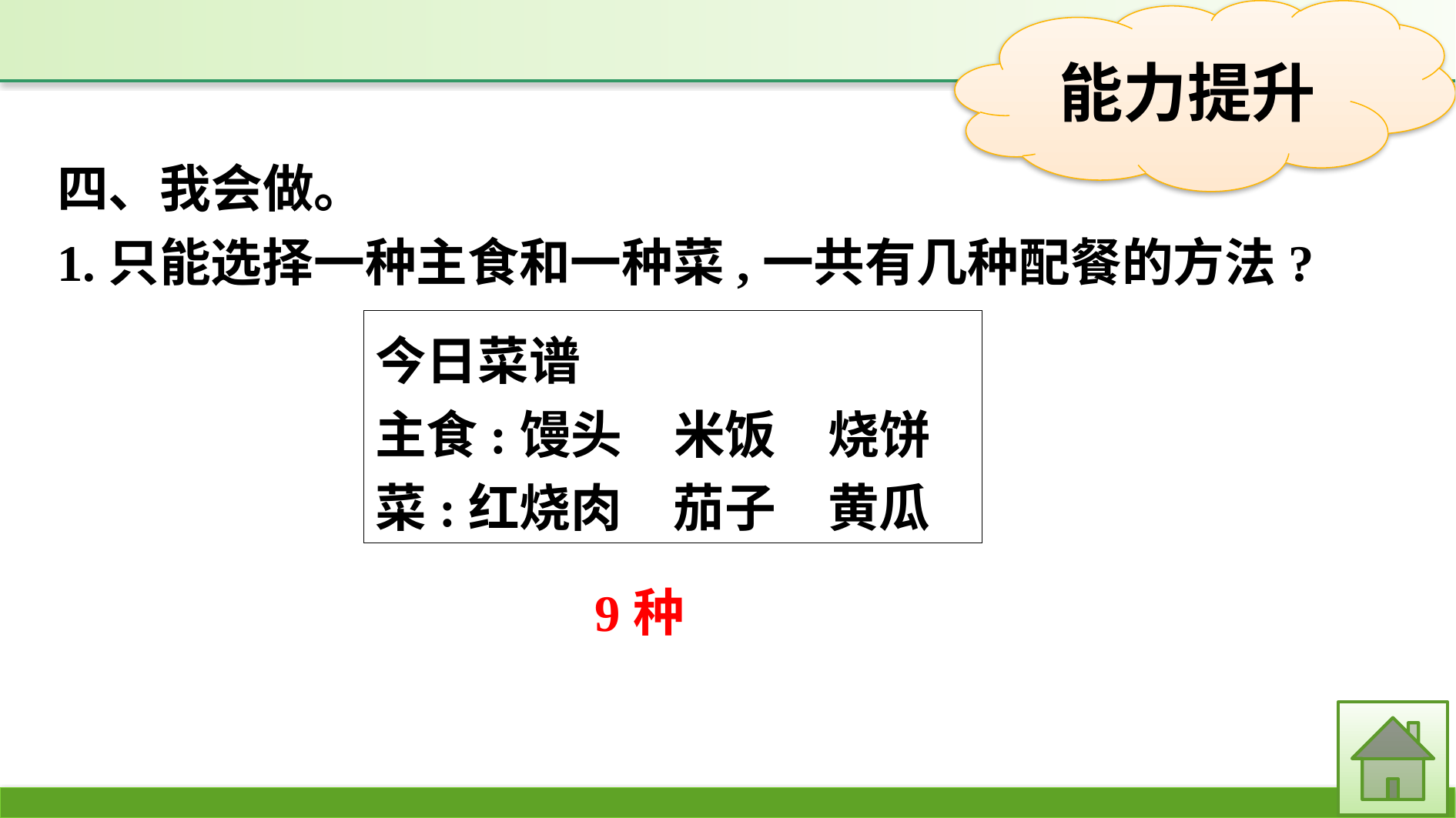

四、我会做。
1.只能选择一种主食和一种菜,一共有几种配餐的方法?
今日菜谱
主食:馒头　米饭　烧饼
菜:红烧肉　茄子　黄瓜
9种